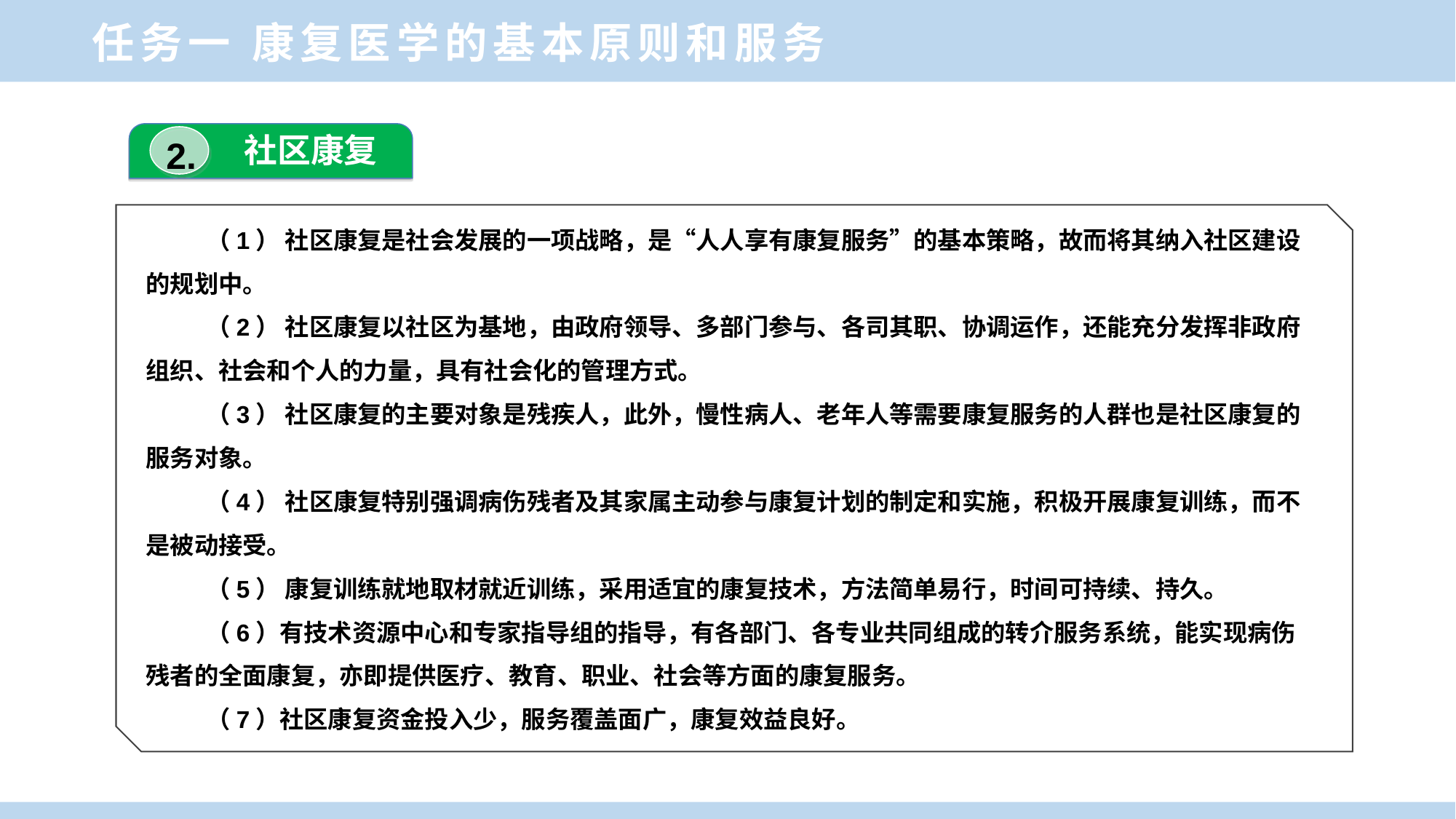

任务一 康复医学的基本原则和服务

社区康复

2.

（1） 社区康复是社会发展的一项战略，是“人人享有康复服务”的基本策略，故而将其纳入社区建设的规划中。
（2） 社区康复以社区为基地，由政府领导、多部门参与、各司其职、协调运作，还能充分发挥非政府组织、社会和个人的力量，具有社会化的管理方式。
（3） 社区康复的主要对象是残疾人，此外，慢性病人、老年人等需要康复服务的人群也是社区康复的服务对象。
（4） 社区康复特别强调病伤残者及其家属主动参与康复计划的制定和实施，积极开展康复训练，而不是被动接受。
（5） 康复训练就地取材就近训练，采用适宜的康复技术，方法简单易行，时间可持续、持久。
（6）有技术资源中心和专家指导组的指导，有各部门、各专业共同组成的转介服务系统，能实现病伤残者的全面康复，亦即提供医疗、教育、职业、社会等方面的康复服务。
（7）社区康复资金投入少，服务覆盖面广，康复效益良好。